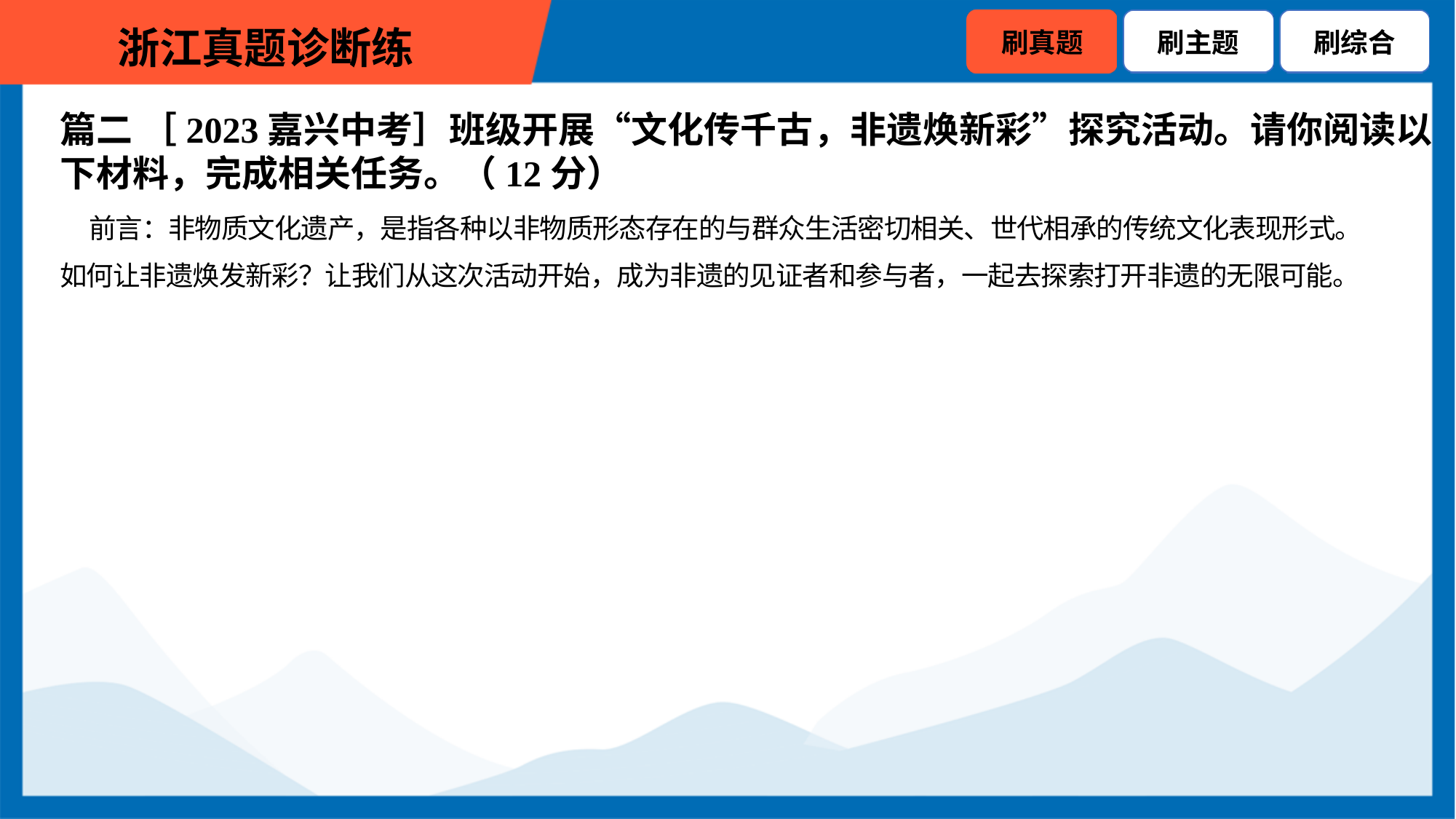

篇二 ［2023嘉兴中考］班级开展“文化传千古，非遗焕新彩”探究活动。请你阅读以
下材料，完成相关任务。（12分）
    前言：非物质文化遗产，是指各种以非物质形态存在的与群众生活密切相关、世代相承的传统文化表现形式。
如何让非遗焕发新彩？让我们从这次活动开始，成为非遗的见证者和参与者，一起去探索打开非遗的无限可能。